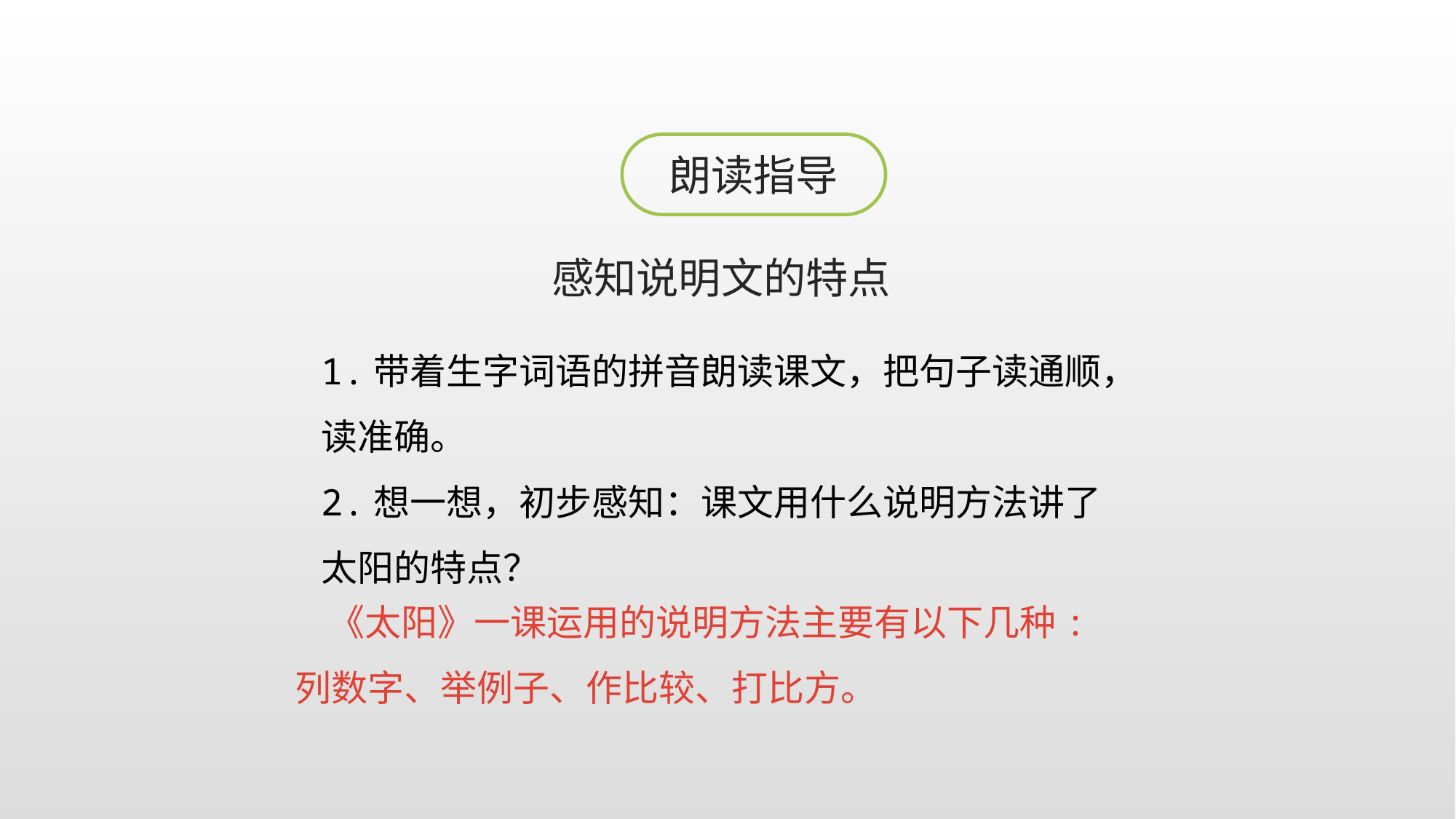

朗读指导
感知说明文的特点
1.带着生字词语的拼音朗读课文，把句子读通顺，读准确。
2.想一想，初步感知：课文用什么说明方法讲了太阳的特点？

   《太阳》一课运用的说明方法主要有以下几种:列数字、举例子、作比较、打比方。